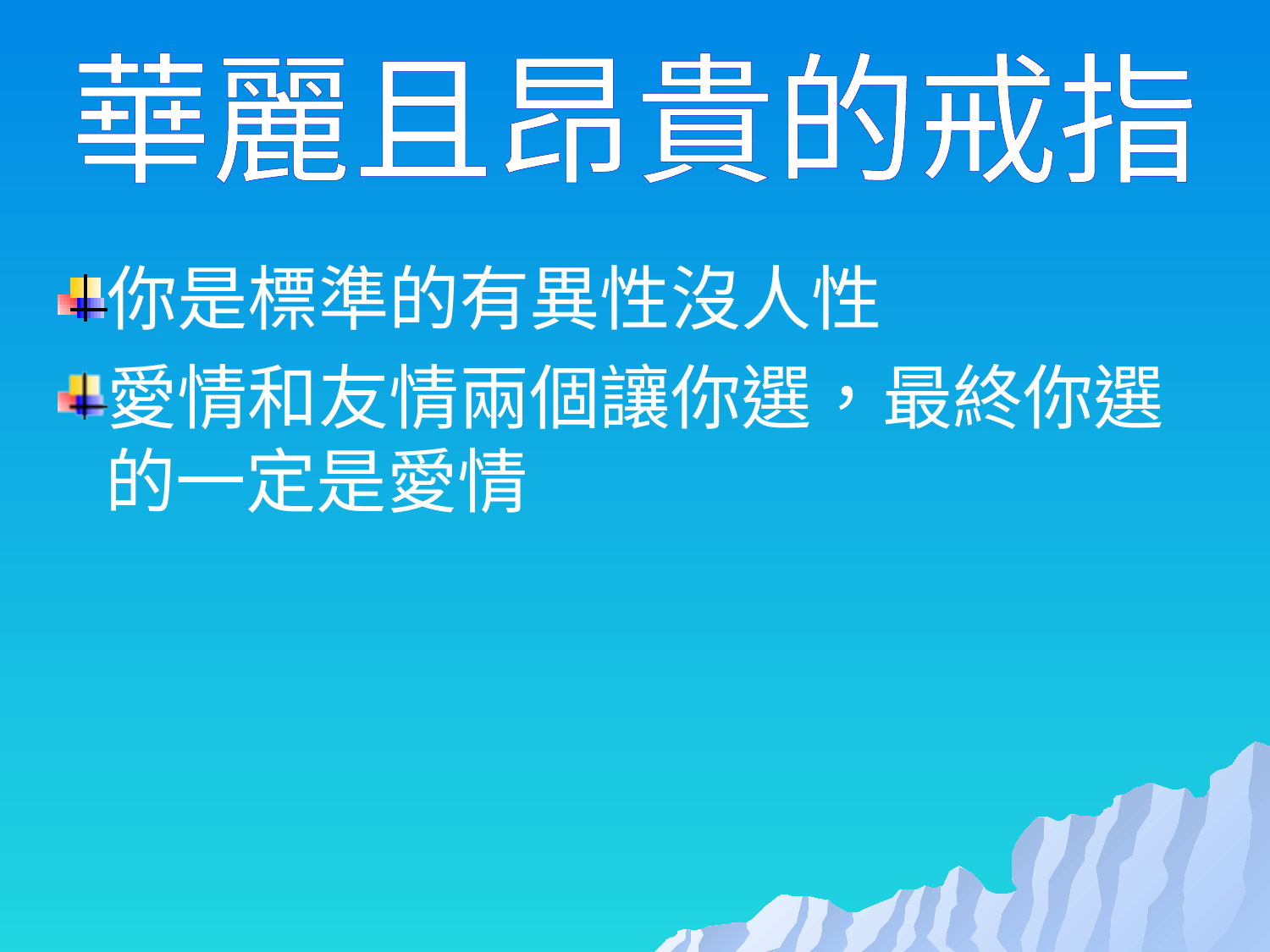

# 華麗且昂貴的戒指
你是標準的有異性沒人性
愛情和友情兩個讓你選，最終你選的一定是愛情